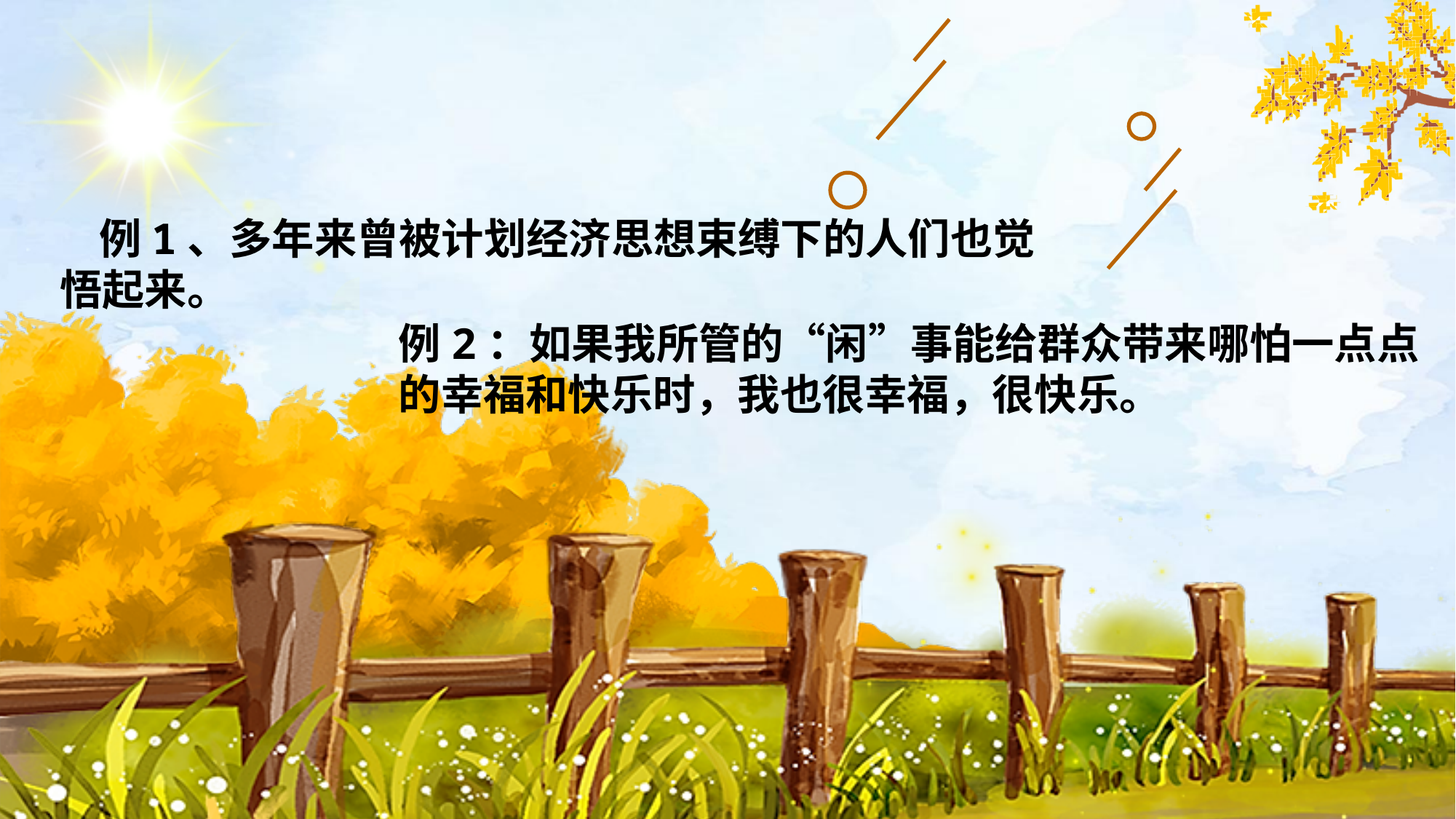

例1、多年来曾被计划经济思想束缚下的人们也觉悟起来。
例2：如果我所管的“闲”事能给群众带来哪怕一点点的幸福和快乐时，我也很幸福，很快乐。